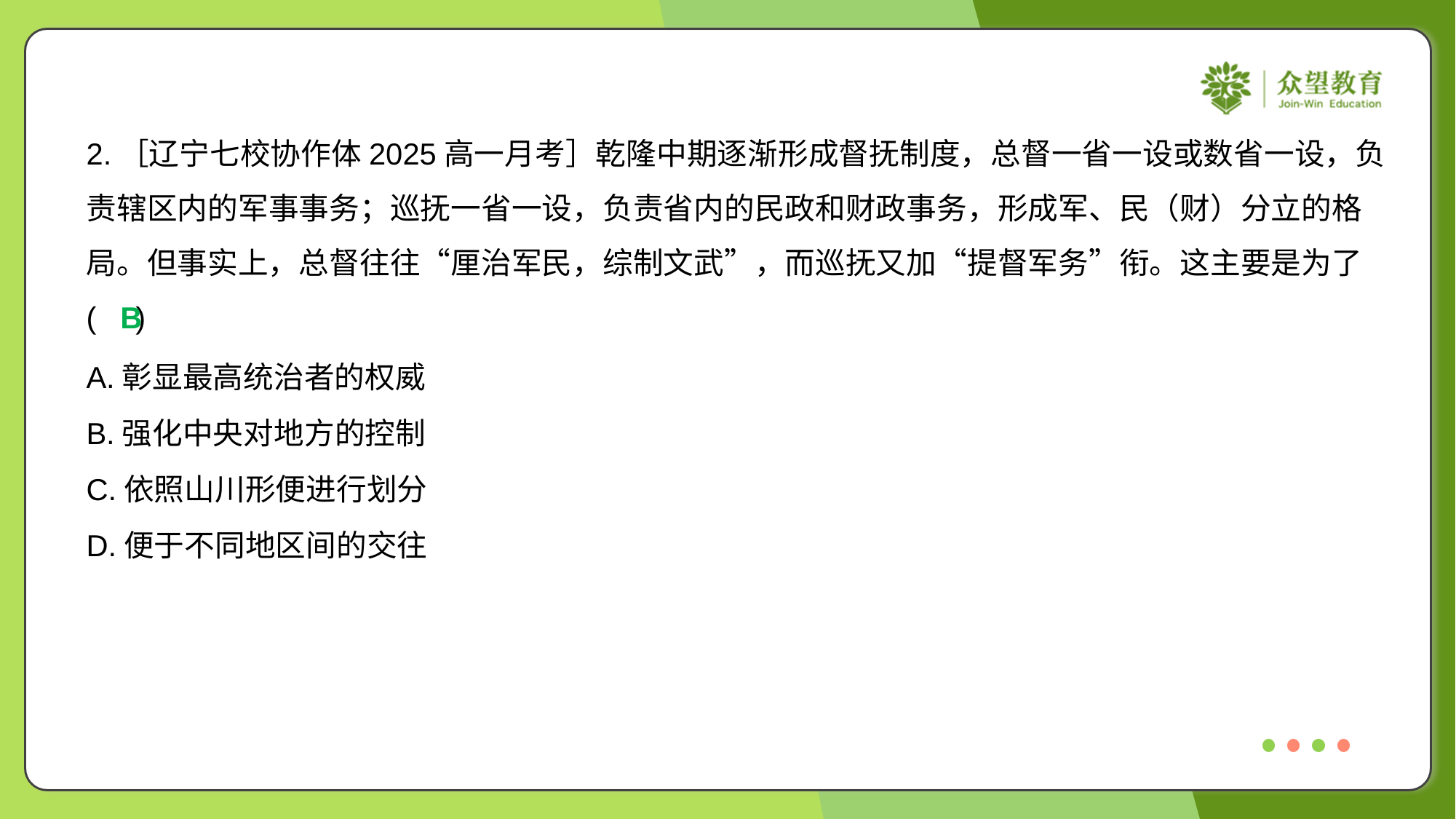

2.［辽宁七校协作体2025高一月考］乾隆中期逐渐形成督抚制度，总督一省一设或数省一设，负
责辖区内的军事事务；巡抚一省一设，负责省内的民政和财政事务，形成军、民（财）分立的格
局。但事实上，总督往往“厘治军民，综制文武”，而巡抚又加“提督军务”衔。这主要是为了
(     )
B
A.彰显最高统治者的权威
B.强化中央对地方的控制
C.依照山川形便进行划分
D.便于不同地区间的交往